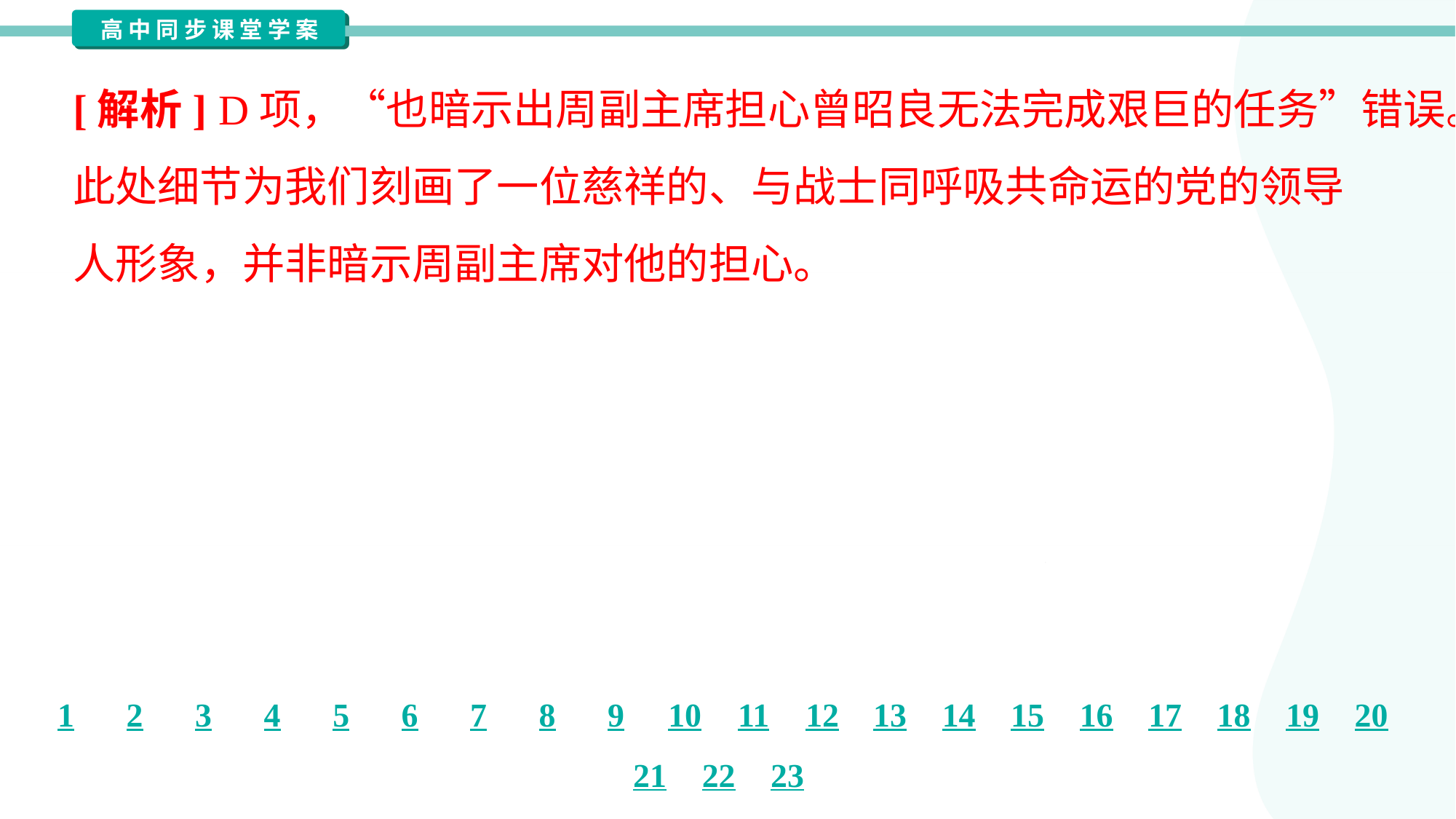

[解析] D项，“也暗示出周副主席担心曾昭良无法完成艰巨的任务”错误。
此处细节为我们刻画了一位慈祥的、与战士同呼吸共命运的党的领导
人形象，并非暗示周副主席对他的担心。